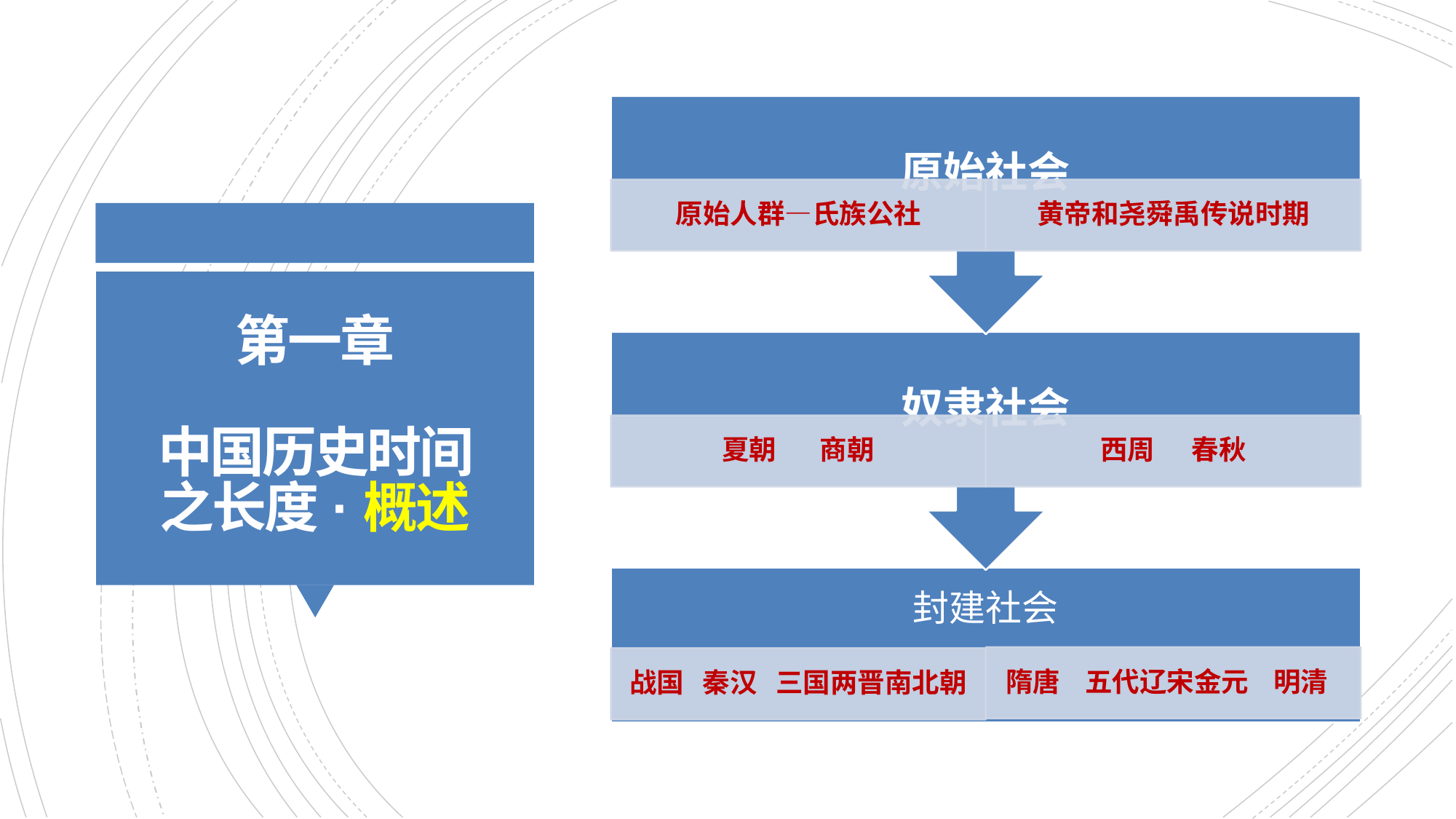

封建社会
战国   秦汉   三国两晋南北朝
隋唐    五代辽宋金元    明清
奴隶社会
夏朝       商朝
西周      春秋
原始社会
原始人群—氏族公社
黄帝和尧舜禹传说时期
# 第一章 中国历史时间之长度·概述